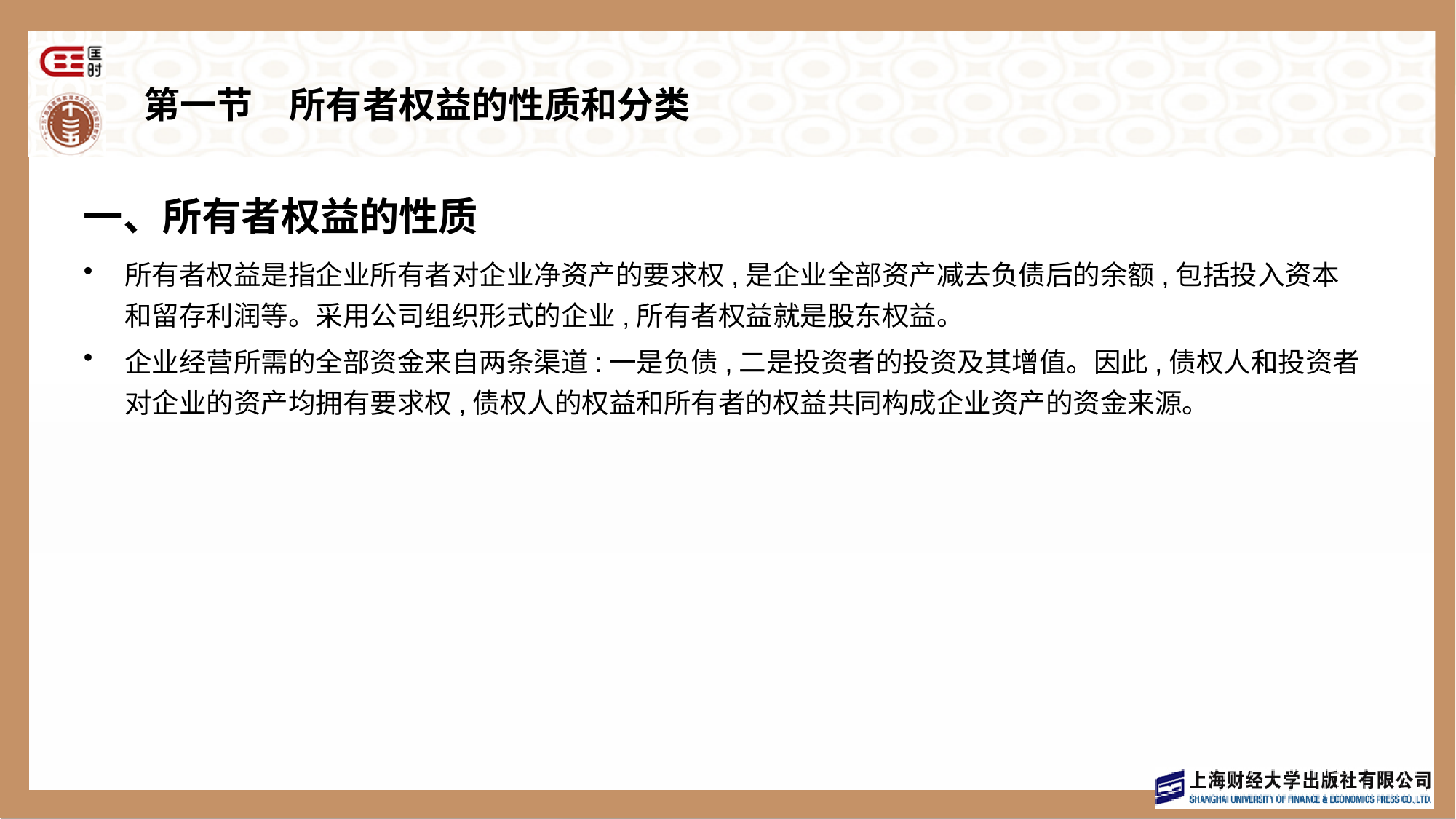

# 第一节　所有者权益的性质和分类
一、所有者权益的性质
所有者权益是指企业所有者对企业净资产的要求权,是企业全部资产减去负债后的余额,包括投入资本和留存利润等。采用公司组织形式的企业,所有者权益就是股东权益。
企业经营所需的全部资金来自两条渠道:一是负债,二是投资者的投资及其增值。因此,债权人和投资者对企业的资产均拥有要求权,债权人的权益和所有者的权益共同构成企业资产的资金来源。